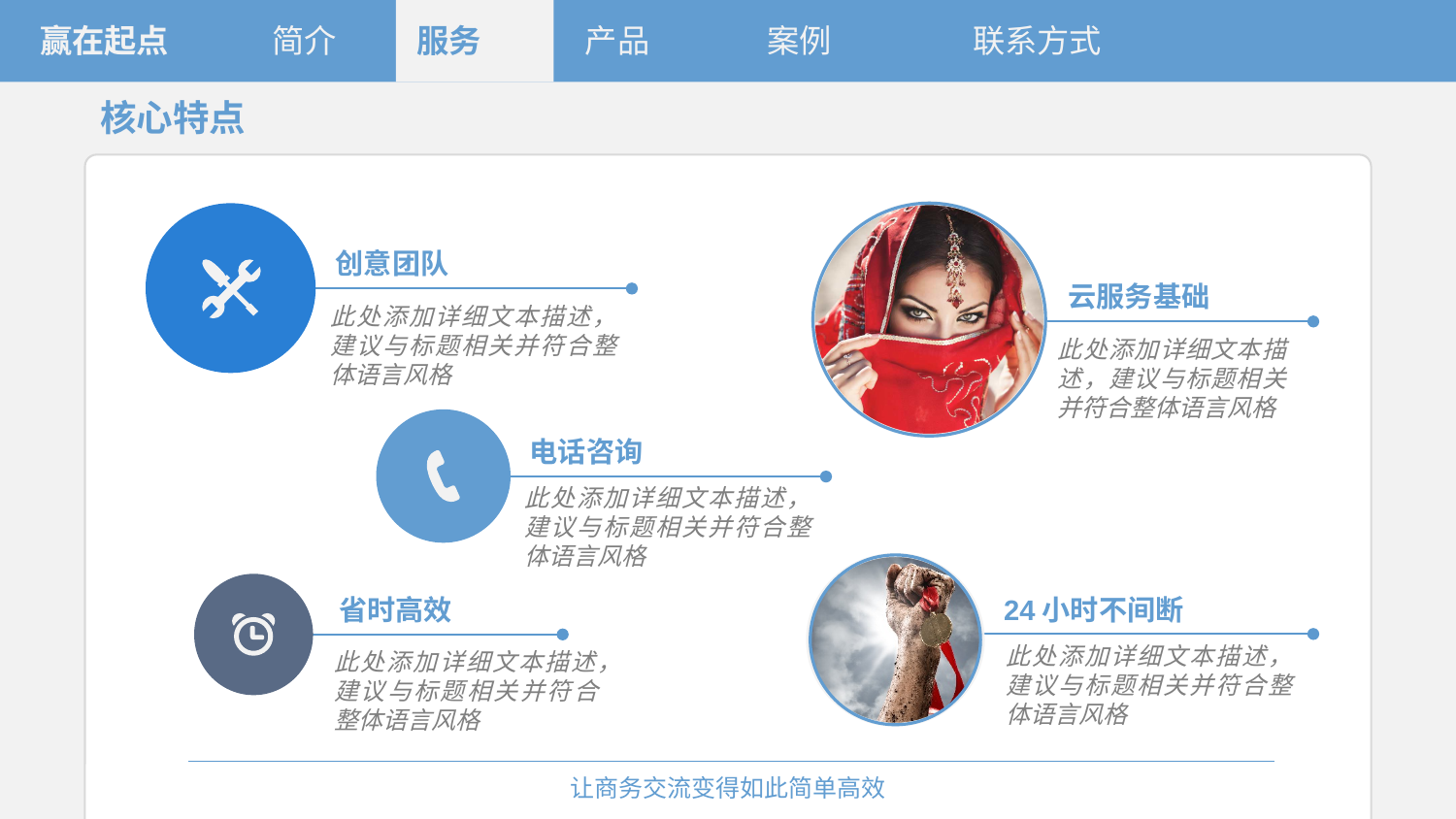

赢在起点
简介
服务
产品
案例
联系方式

核心特点

创意团队

云服务基础
此处添加详细文本描述，建议与标题相关并符合整体语言风格
此处添加详细文本描述，建议与标题相关并符合整体语言风格

电话咨询

此处添加详细文本描述，建议与标题相关并符合整体语言风格

24小时不间断
省时高效

此处添加详细文本描述，建议与标题相关并符合整体语言风格
此处添加详细文本描述，建议与标题相关并符合整体语言风格
让商务交流变得如此简单高效